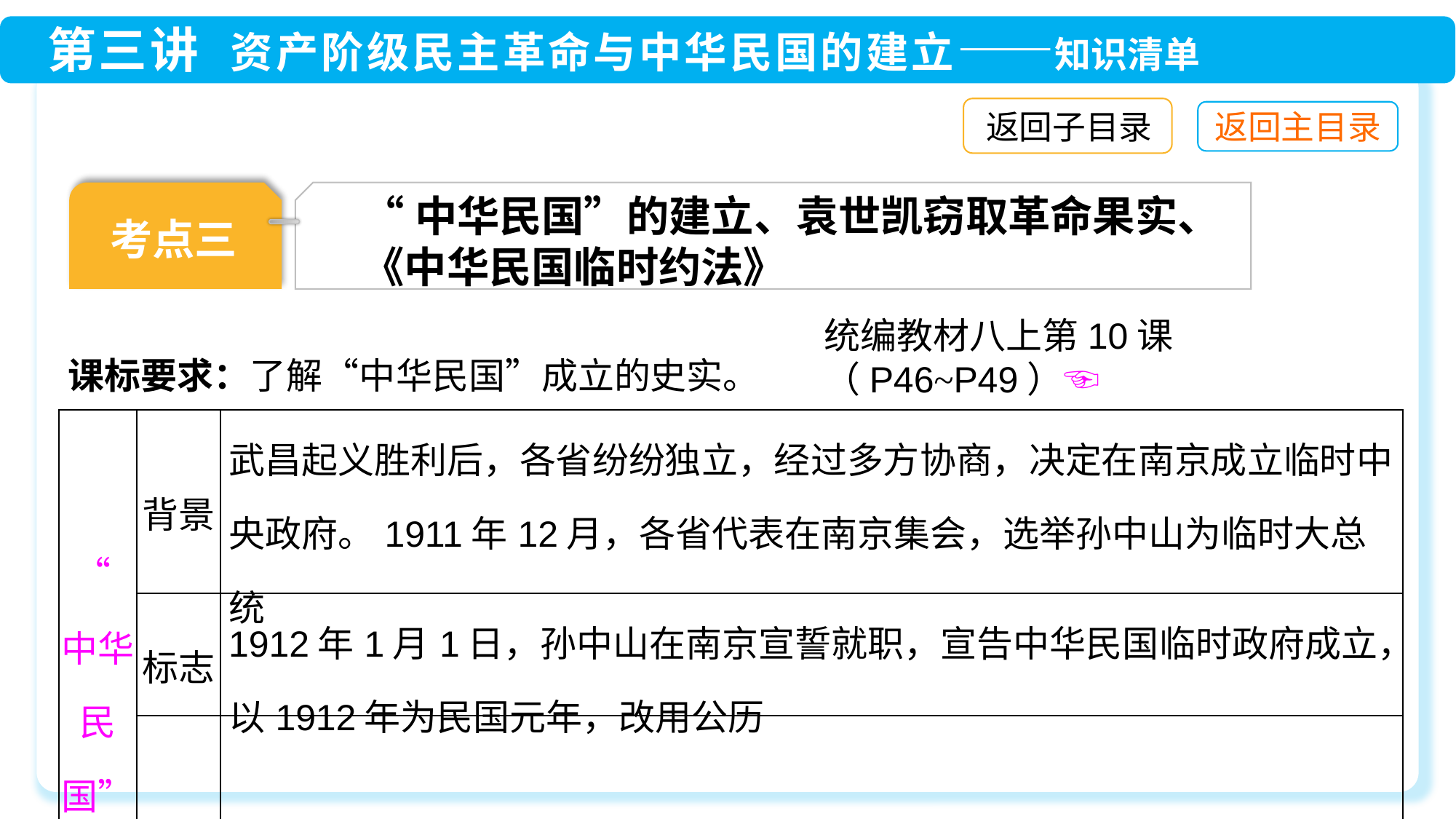

返回子目录
考点三
“中华民国”的建立、袁世凯窃取革命果实、《中华民国临时约法》

统编教材八上第10课（P46~P49）☜
课标要求：了解“中华民国”成立的史实。
| “中华民国”的建立 | 背景 | 武昌起义胜利后，各省纷纷独立，经过多方协商，决定在南京成立临时中央政府。1911年12月，各省代表在南京集会，选举孙中山为临时大总统 |
| --- | --- | --- |
|  | 标志 | 1912年1月1日，孙中山在南京宣誓就职，宣告中华民国临时政府成立，以1912年为民国元年，改用公历 |
|  | 认识 | 南京临时政府是亚洲第一个资产阶级民主共和国，是孙中山领导的资产阶级民主革命的重要成果 |